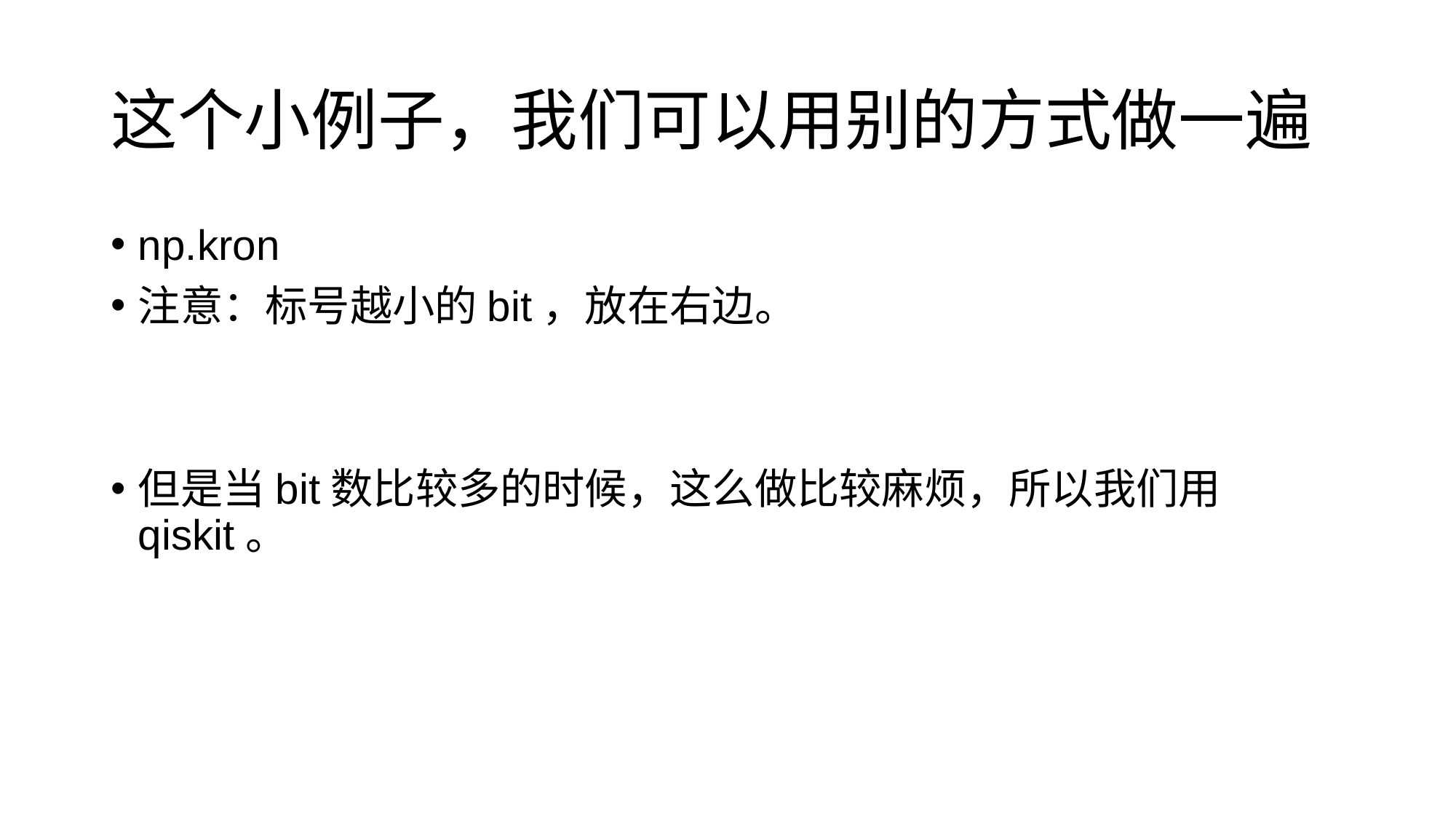

# 这个小例子，我们可以用别的方式做一遍
np.kron
注意：标号越小的bit，放在右边。

但是当bit数比较多的时候，这么做比较麻烦，所以我们用qiskit。